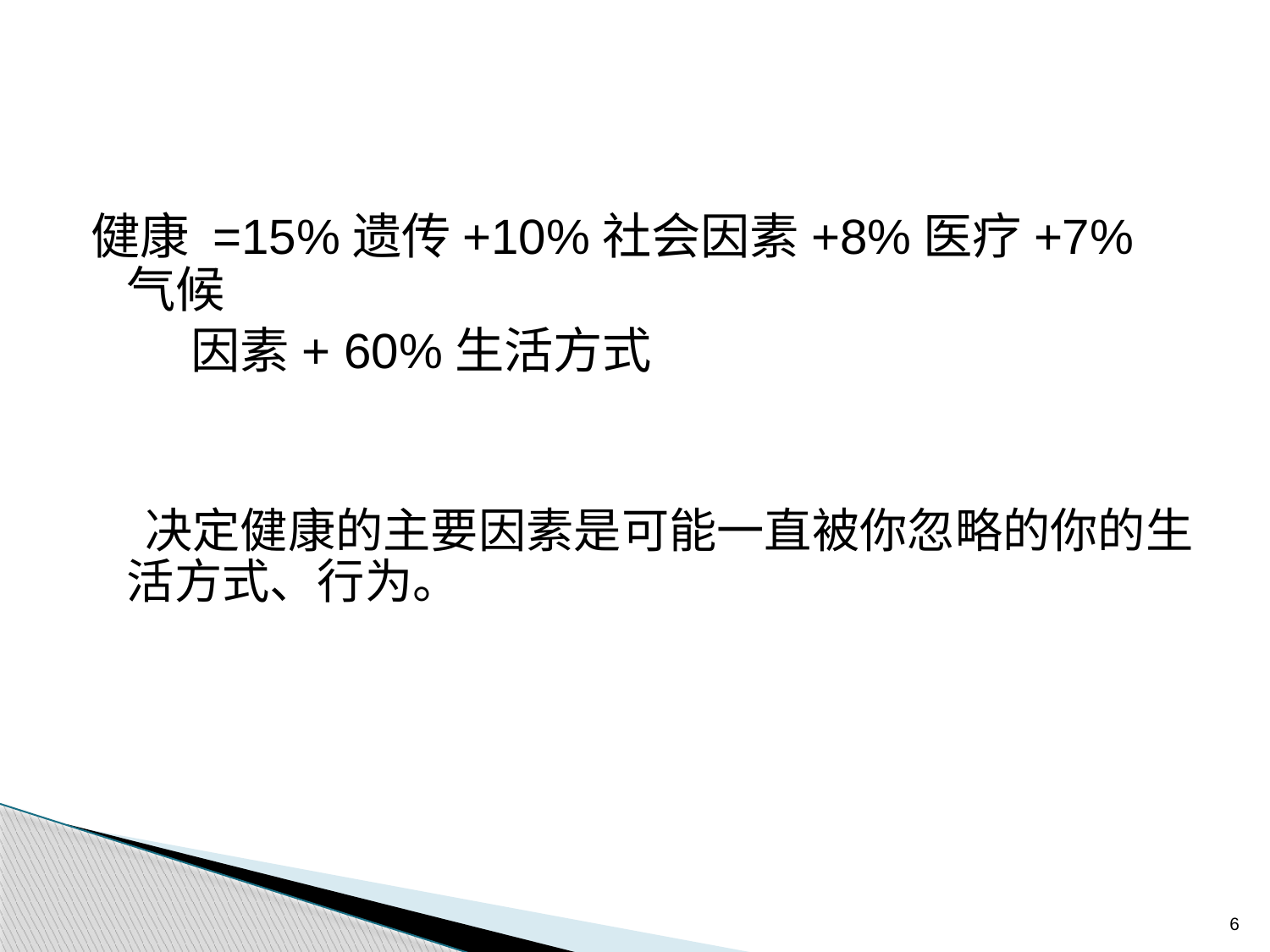

#
健康 =15%遗传+10%社会因素+8%医疗+7%气候
        因素+ 60%生活方式

    决定健康的主要因素是可能一直被你忽略的你的生活方式、行为。
6